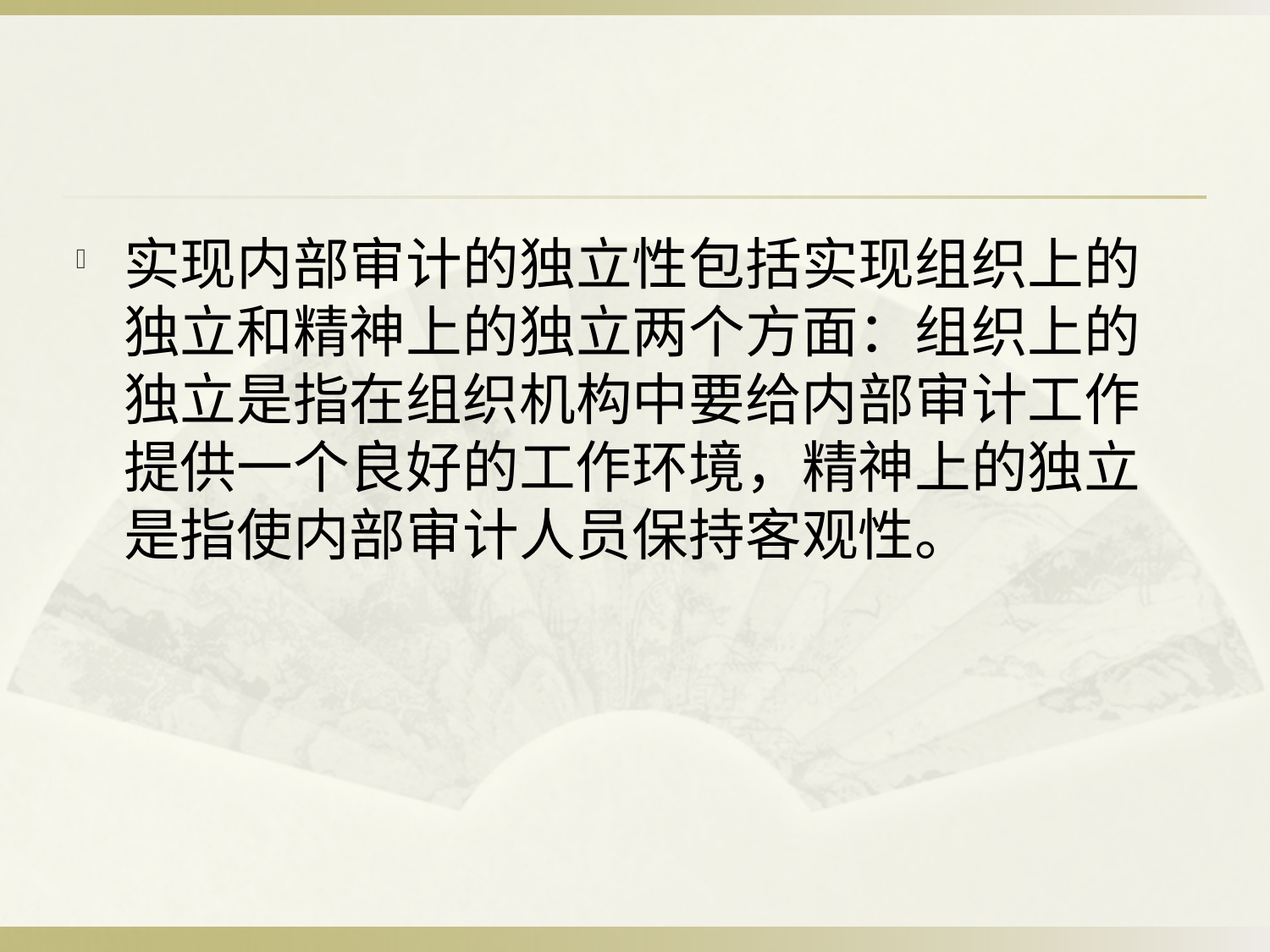

实现内部审计的独立性包括实现组织上的独立和精神上的独立两个方面：组织上的独立是指在组织机构中要给内部审计工作提供一个良好的工作环境，精神上的独立是指使内部审计人员保持客观性。